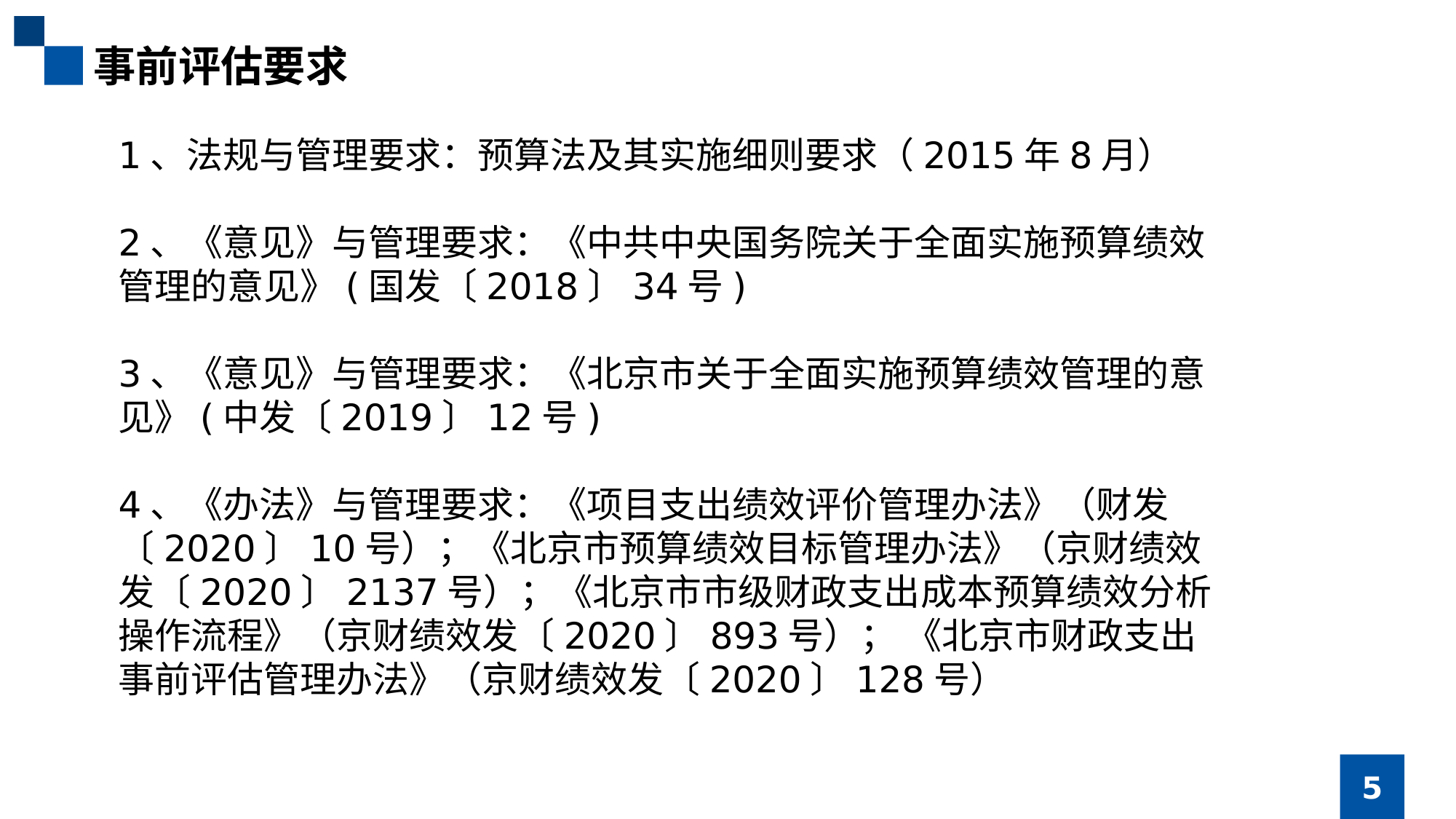

事前评估要求
1、法规与管理要求：预算法及其实施细则要求（2015年8月）

2、《意见》与管理要求：《中共中央国务院关于全面实施预算绩效管理的意见》(国发〔2018〕34号)

3、《意见》与管理要求：《北京市关于全面实施预算绩效管理的意见》(中发〔2019〕12号)

4、《办法》与管理要求：《项目支出绩效评价管理办法》（财发〔2020〕10号）；《北京市预算绩效目标管理办法》（京财绩效发〔2020〕2137号）；《北京市市级财政支出成本预算绩效分析操作流程》（京财绩效发〔2020〕893号）； 《北京市财政支出事前评估管理办法》（京财绩效发〔2020〕128号）
政策层面
PART TWO
PART THREE
最近工作和生活都有些懈怠，事情比较多比较杂，搅在一起让人丧失了动力
这段时间，追完了一部剧叫琅琊榜，看了几部电影，其中推荐Inside Out
看完了关于如何做科学研究的几本书，只是觉得像喝了几碗鸡汤，然并卵罢了
5